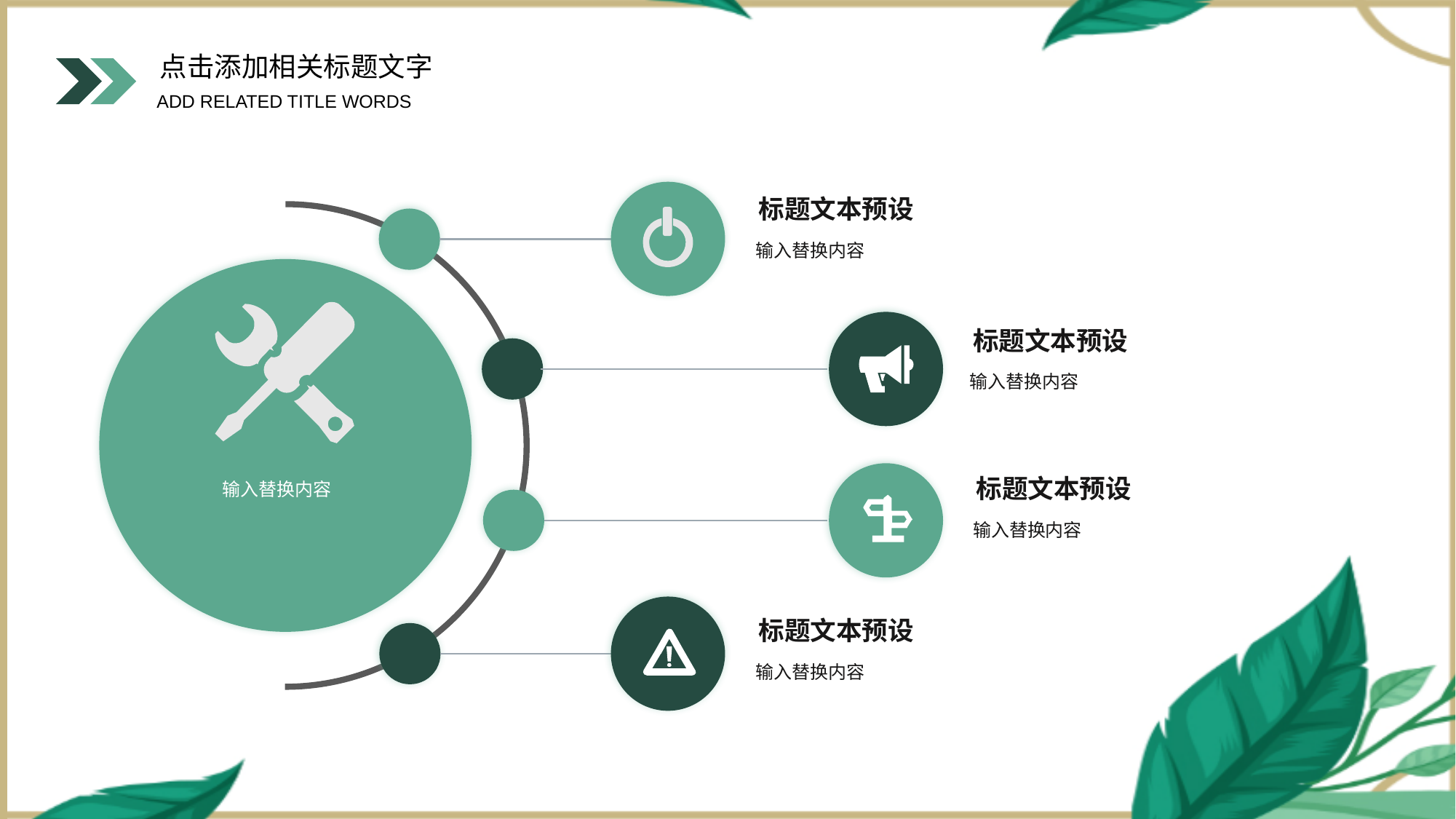

标题文本预设

输入替换内容

标题文本预设

输入替换内容

标题文本预设
输入替换内容

输入替换内容

标题文本预设

输入替换内容